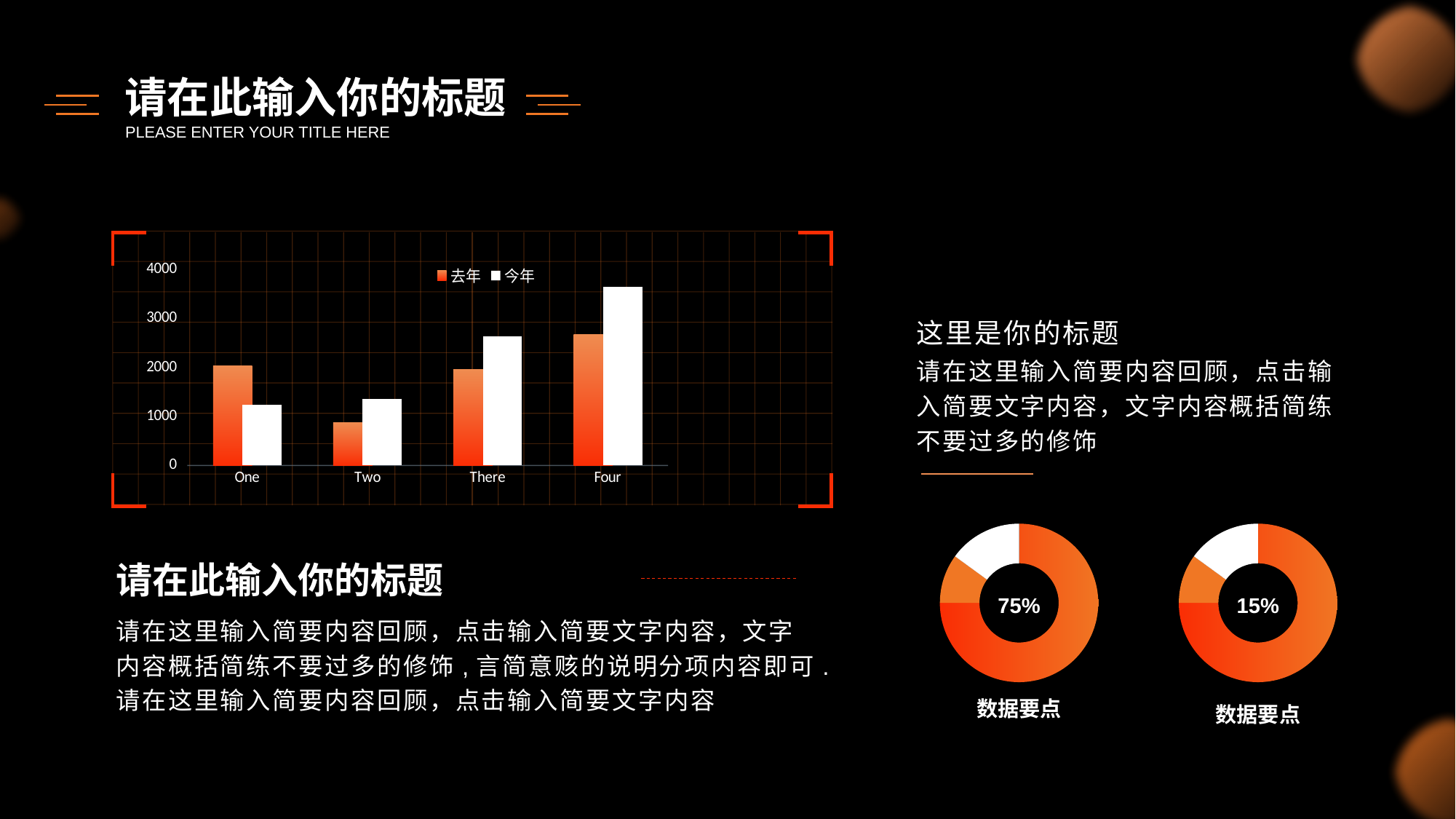

请在此输入你的标题
PLEASE ENTER YOUR TITLE HERE

### Chart

| Category | 去年 | 今年 |
|---|---|---|
| One | 2040.0 | 1236.0 |
| Two | 880.0 | 1360.0 |
| There | 1960.0 | 2642.0 |
| Four | 2670.0 | 3640.0 |
这里是你的标题
请在这里输入简要内容回顾，点击输入简要文字内容，文字内容概括简练不要过多的修饰

### Chart

| Category | 销售额 |
|---|---|
| 第一季度 | 7.5 |
| 第二季度 | 1.0 |
| 第三季度 | 1.5 |
75%

### Chart

| Category | 销售额 |
|---|---|
| 第一季度 | 7.5 |
| 第二季度 | 1.0 |
| 第三季度 | 1.5 |
15%
请在此输入你的标题
请在这里输入简要内容回顾，点击输入简要文字内容，文字内容概括简练不要过多的修饰,言简意赅的说明分项内容即可.请在这里输入简要内容回顾，点击输入简要文字内容
数据要点
数据要点